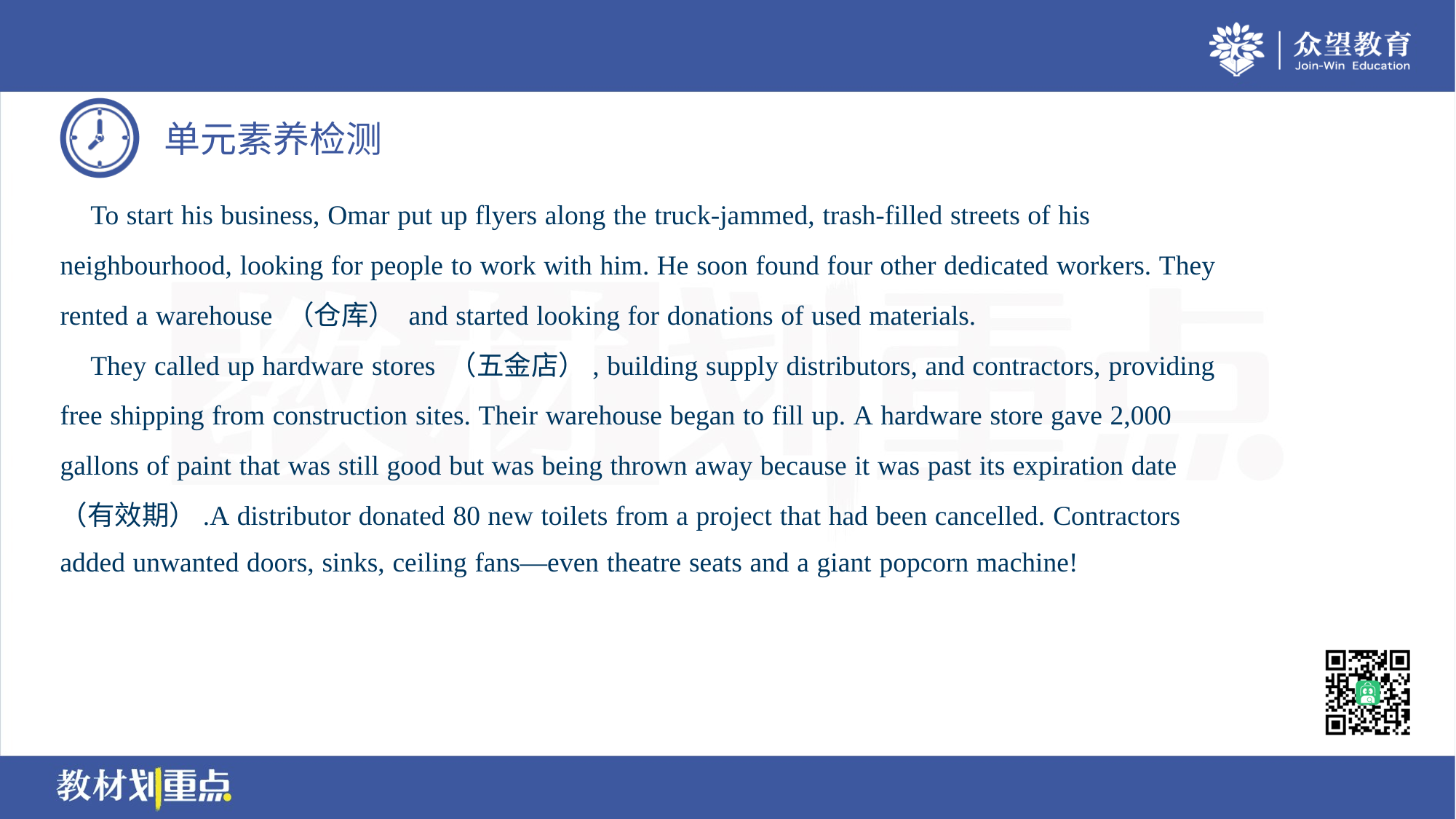

To start his business, Omar put up flyers along the truck-jammed, trash-filled streets of his
neighbourhood, looking for people to work with him. He soon found four other dedicated workers. They
rented a warehouse （仓库） and started looking for donations of used materials.
    They called up hardware stores （五金店）, building supply distributors, and contractors, providing
free shipping from construction sites. Their warehouse began to fill up. A hardware store gave 2,000
gallons of paint that was still good but was being thrown away because it was past its expiration date
（有效期）.A distributor donated 80 new toilets from a project that had been cancelled. Contractors
added unwanted doors, sinks, ceiling fans—even theatre seats and a giant popcorn machine!